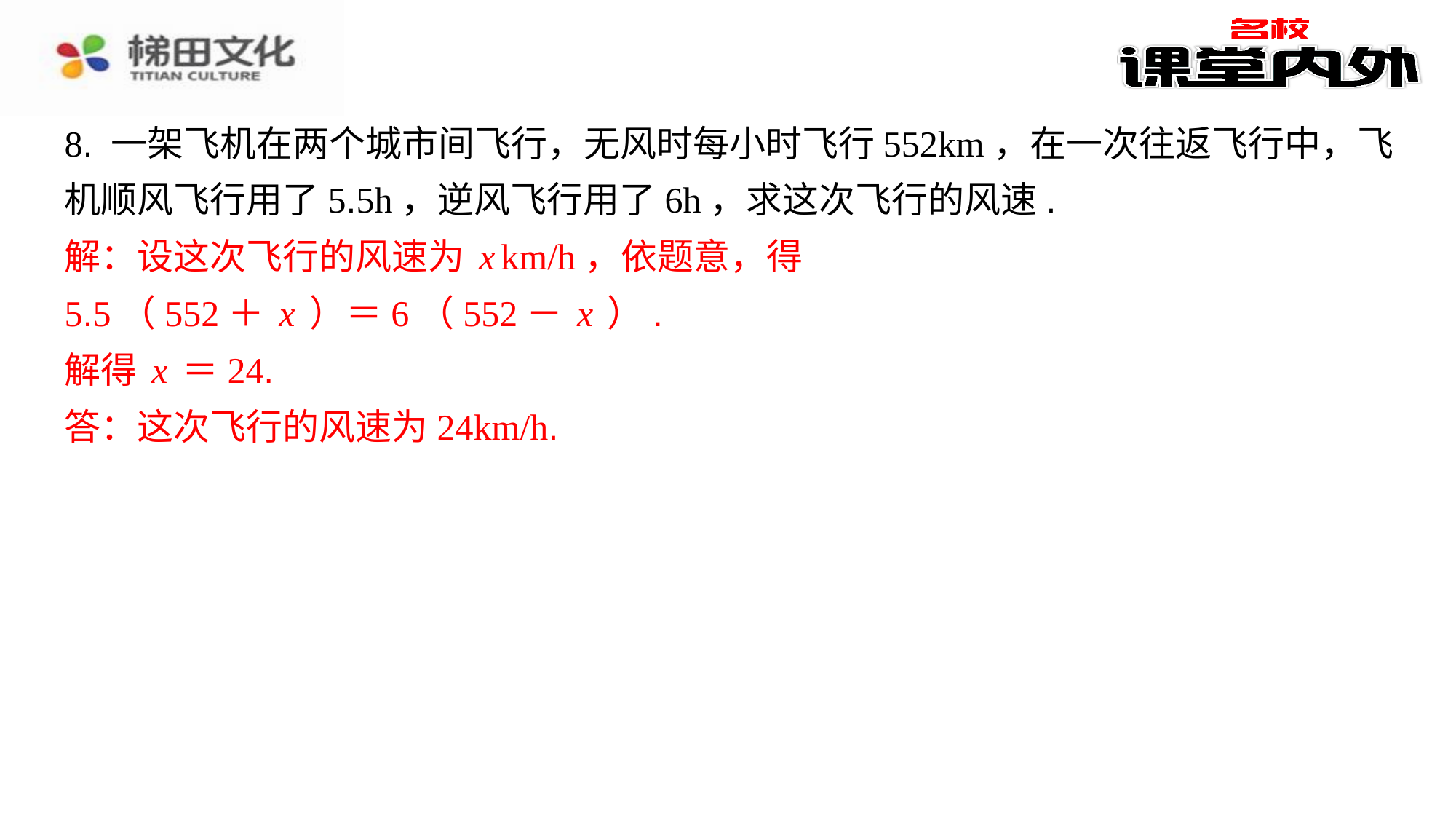

8. 一架飞机在两个城市间飞行，无风时每小时飞行552km，在一次往返飞行中，飞
机顺风飞行用了5.5h，逆风飞行用了6h，求这次飞行的风速.
解：设这次飞行的风速为xkm/h，依题意，得
5.5（552＋x）＝6（552－x）.
解得x＝24.
答：这次飞行的风速为24km/h.
解：设这次飞行的风速为xkm/h，依题意，得
5.5（552＋x）＝6（552－x）.
解得x＝24.
答：这次飞行的风速为24km/h.